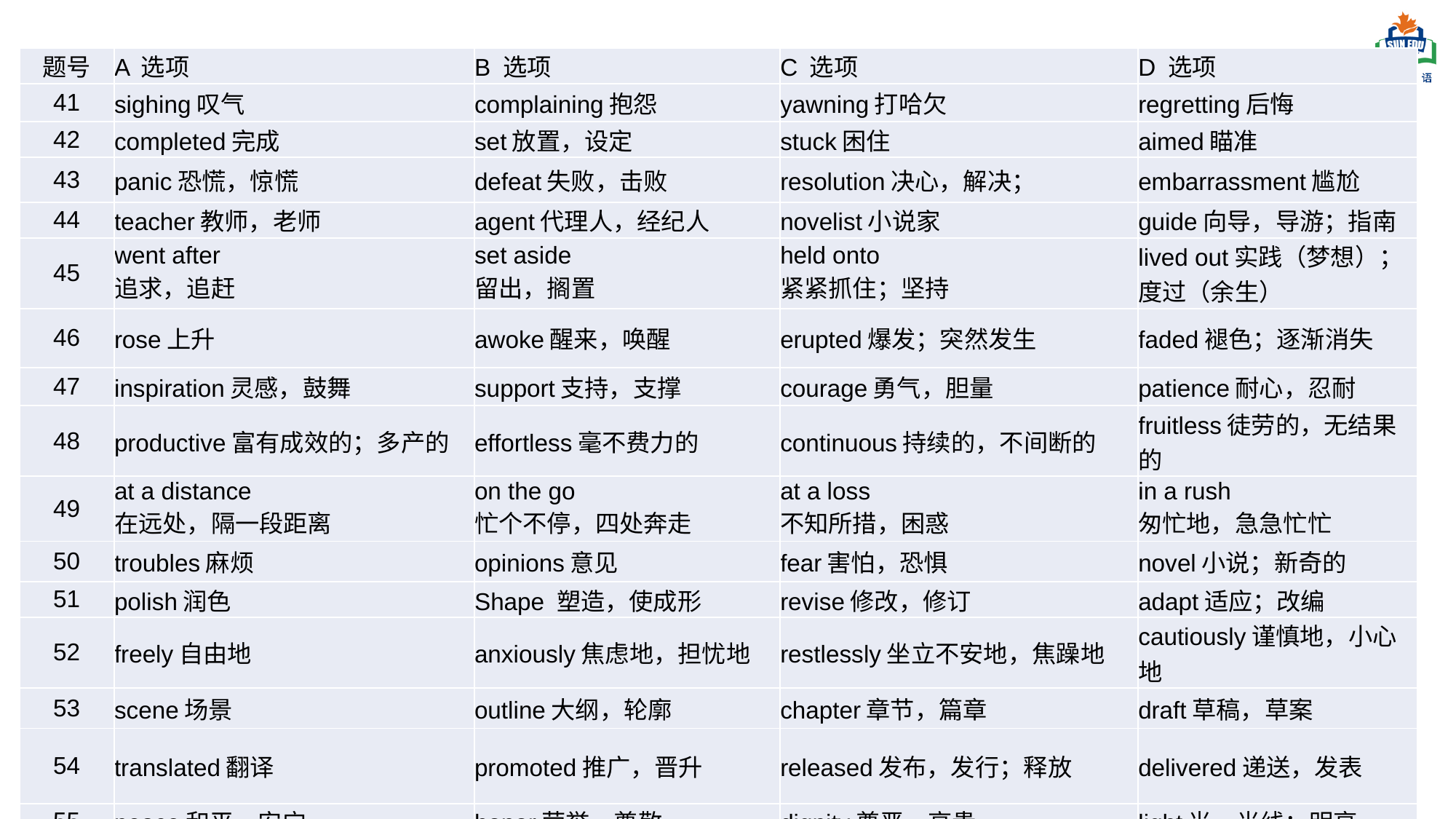

| 题号 | A 选项 | B 选项 | C 选项 | D 选项 |
| --- | --- | --- | --- | --- |
| 41 | sighing叹气 | complaining抱怨 | yawning打哈欠 | regretting后悔 |
| 42 | completed完成 | set放置，设定 | stuck困住 | aimed瞄准 |
| 43 | panic恐慌，惊慌 | defeat失败，击败 | resolution决心，解决； | embarrassment尴尬 |
| 44 | teacher教师，老师 | agent代理人，经纪人 | novelist小说家 | guide向导，导游；指南 |
| 45 | went after 追求，追赶 | set aside 留出，搁置 | held onto 紧紧抓住；坚持 | lived out实践（梦想）；度过（余生） |
| 46 | rose上升 | awoke醒来，唤醒 | erupted爆发；突然发生 | faded褪色；逐渐消失 |
| 47 | inspiration灵感，鼓舞 | support支持，支撑 | courage勇气，胆量 | patience耐心，忍耐 |
| 48 | productive富有成效的；多产的 | effortless毫不费力的 | continuous持续的，不间断的 | fruitless徒劳的，无结果的 |
| 49 | at a distance 在远处，隔一段距离 | on the go 忙个不停，四处奔走 | at a loss 不知所措，困惑 | in a rush 匆忙地，急急忙忙 |
| 50 | troubles麻烦 | opinions意见 | fear害怕，恐惧 | novel小说；新奇的 |
| 51 | polish润色 | Shape 塑造，使成形 | revise修改，修订 | adapt适应；改编 |
| 52 | freely自由地 | anxiously焦虑地，担忧地 | restlessly坐立不安地，焦躁地 | cautiously谨慎地，小心地 |
| 53 | scene场景 | outline大纲，轮廓 | chapter章节，篇章 | draft草稿，草案 |
| 54 | translated翻译 | promoted推广，晋升 | released发布，发行；释放 | delivered递送，发表 |
| 55 | peace和平，安宁 | honor荣誉，尊敬 | dignity尊严，高贵 | light光，光线；明亮 |